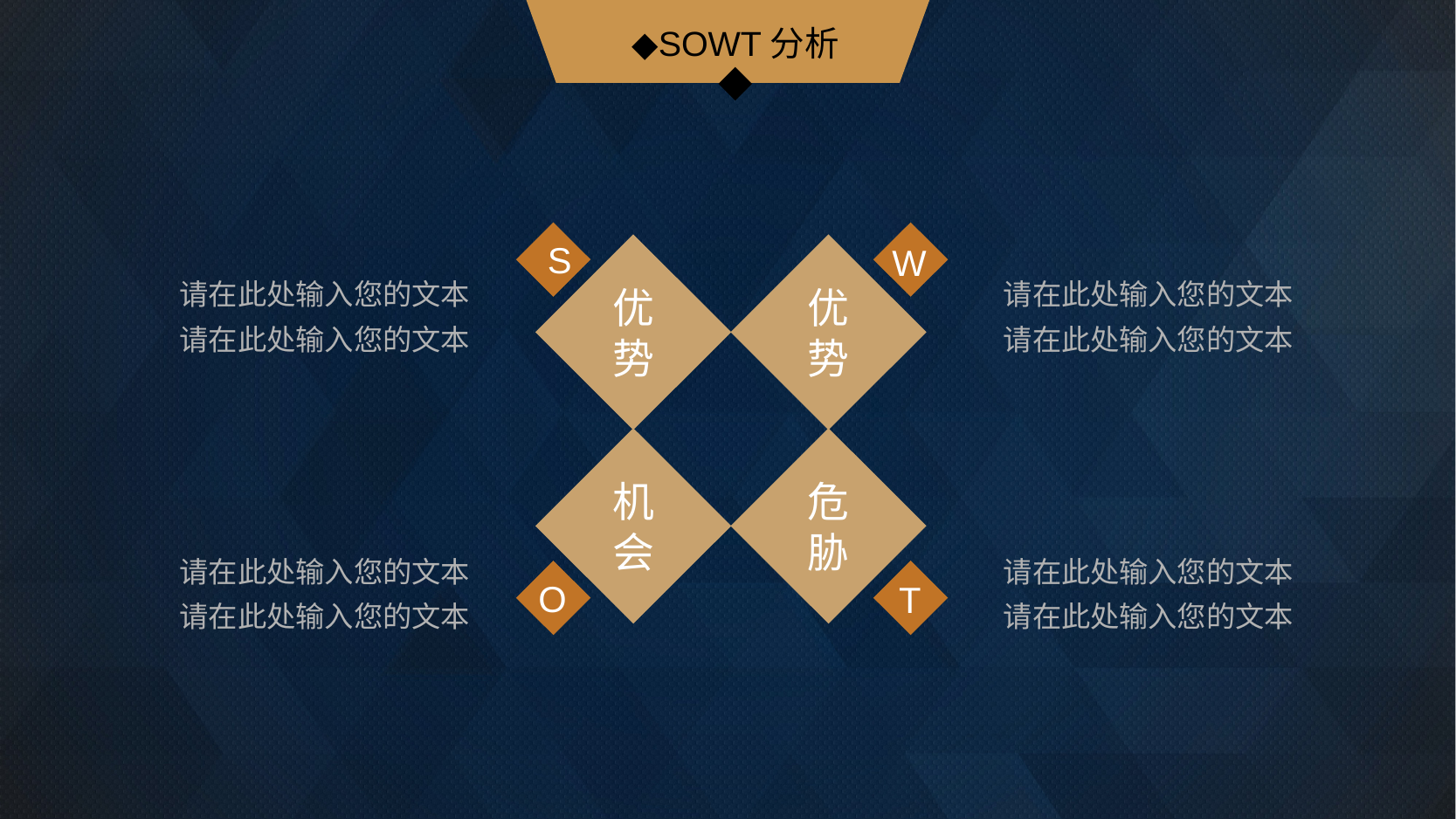

◆SOWT分析◆
S

W
优势
优势
请在此处输入您的文本
请在此处输入您的文本
请在此处输入您的文本
请在此处输入您的文本
机会
危胁
请在此处输入您的文本
请在此处输入您的文本
请在此处输入您的文本
请在此处输入您的文本

O
T